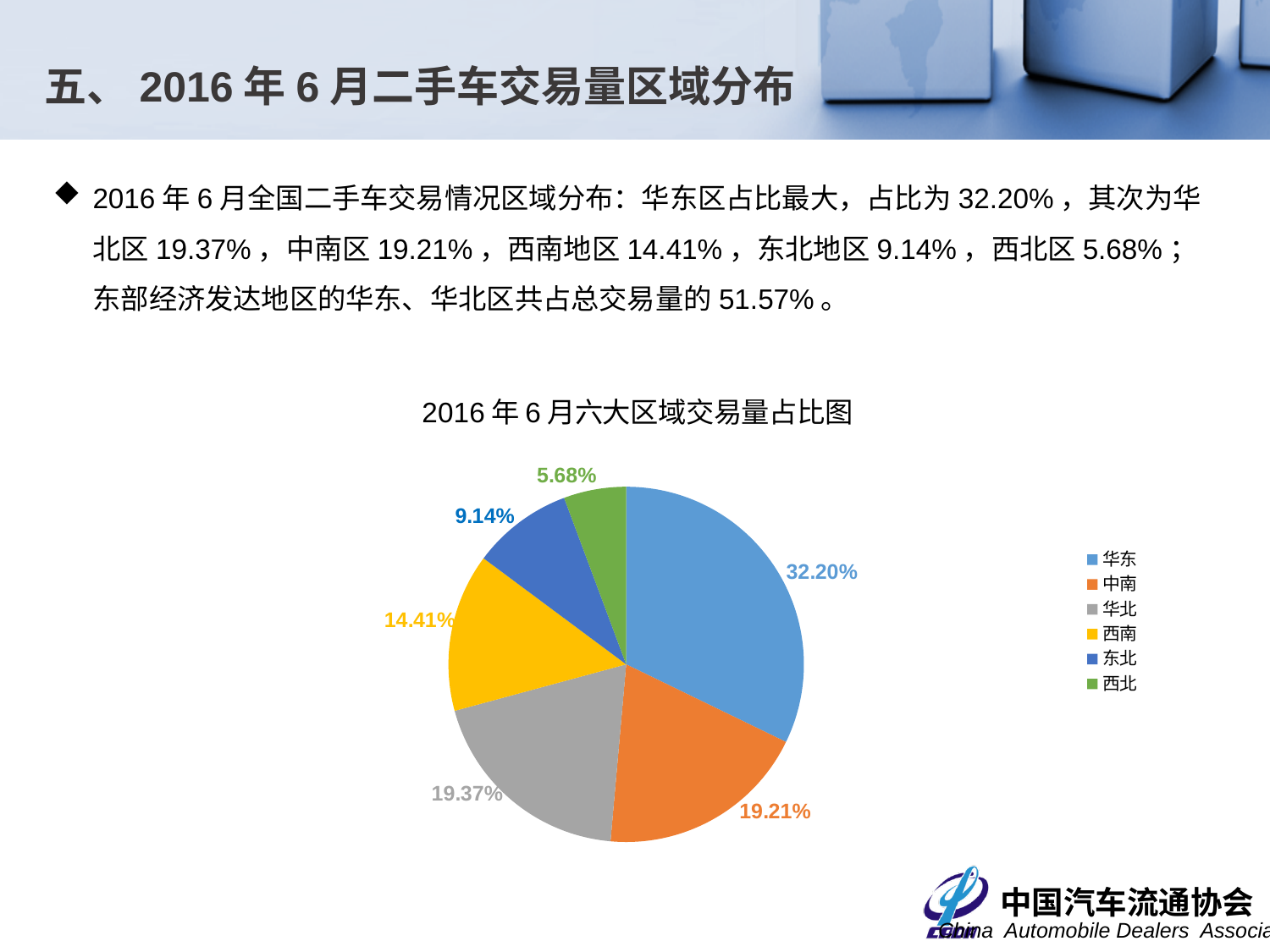

五、2016年6月二手车交易量区域分布
2016年6月全国二手车交易情况区域分布：华东区占比最大，占比为32.20%，其次为华北区19.37%，中南区19.21%，西南地区14.41%，东北地区9.14%，西北区5.68%；东部经济发达地区的华东、华北区共占总交易量的51.57%。

### Chart: 2016年6月六大区域交易量占比图

| Category | 交易占比 |
|---|---|
| 华东 | 0.322001749020451 |
| 中南 | 0.192064918949024 |
| 华北 | 0.193722335675132 |
| 西南 | 0.144057238892743 |
| 东北 | 0.0913777688752528 |
| 西北 | 0.0567759885873973 |